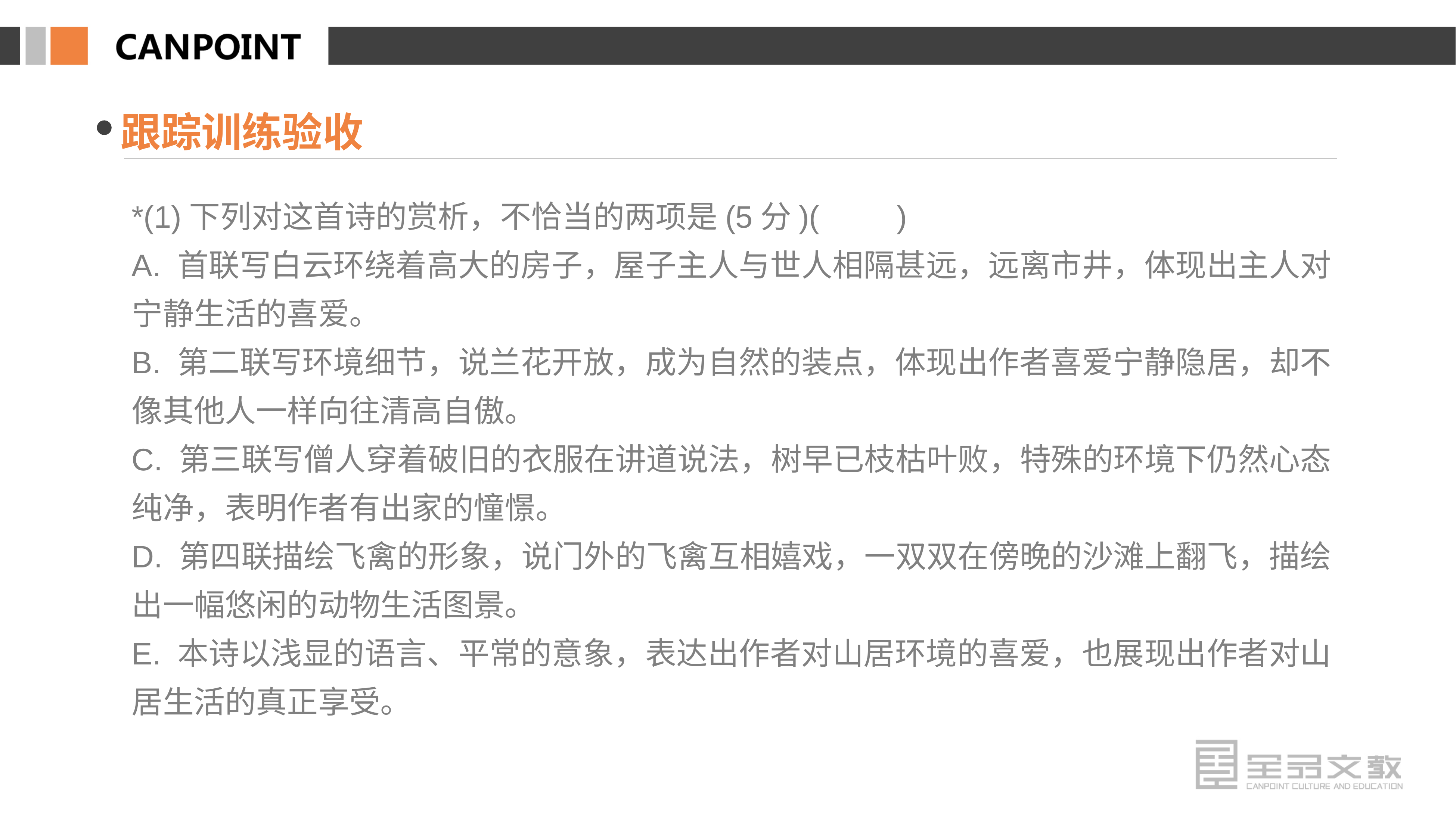

跟踪训练验收

*(1)下列对这首诗的赏析，不恰当的两项是(5分)(　　)
A. 首联写白云环绕着高大的房子，屋子主人与世人相隔甚远，远离市井，体现出主人对宁静生活的喜爱。
B. 第二联写环境细节，说兰花开放，成为自然的装点，体现出作者喜爱宁静隐居，却不像其他人一样向往清高自傲。
C. 第三联写僧人穿着破旧的衣服在讲道说法，树早已枝枯叶败，特殊的环境下仍然心态纯净，表明作者有出家的憧憬。
D. 第四联描绘飞禽的形象，说门外的飞禽互相嬉戏，一双双在傍晚的沙滩上翻飞，描绘出一幅悠闲的动物生活图景。
E. 本诗以浅显的语言、平常的意象，表达出作者对山居环境的喜爱，也展现出作者对山居生活的真正享受。